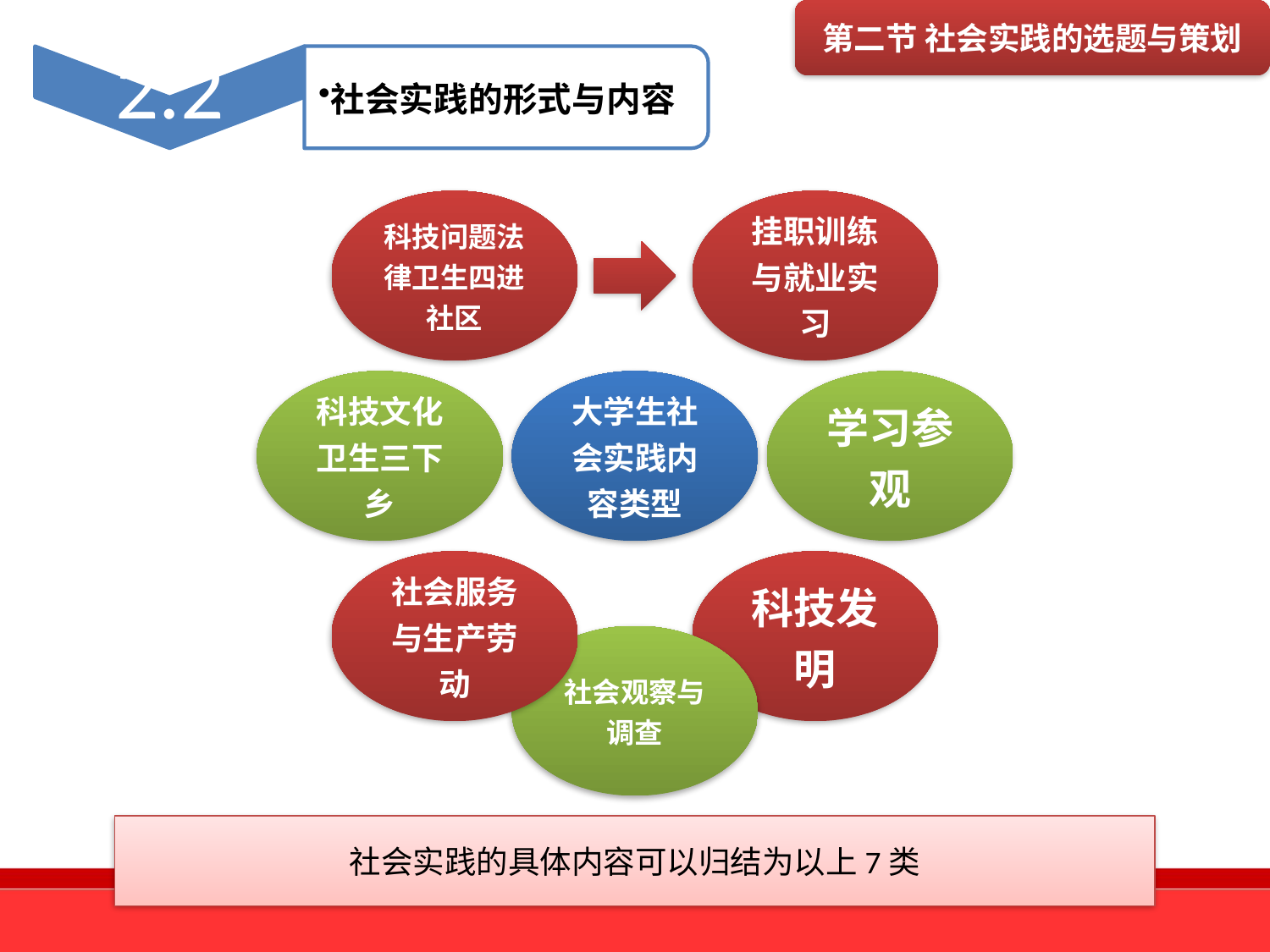

第二节 社会实践的选题与策划
社会实践的形式与内容
2.2
大学生社会实践内容类型
挂职训练与就业实习
学习参观
科技发明
社会观察与调查
社会服务与生产劳动
科技文化卫生三下乡
科技问题法律卫生四进社区
社会实践的具体内容可以归结为以上7类